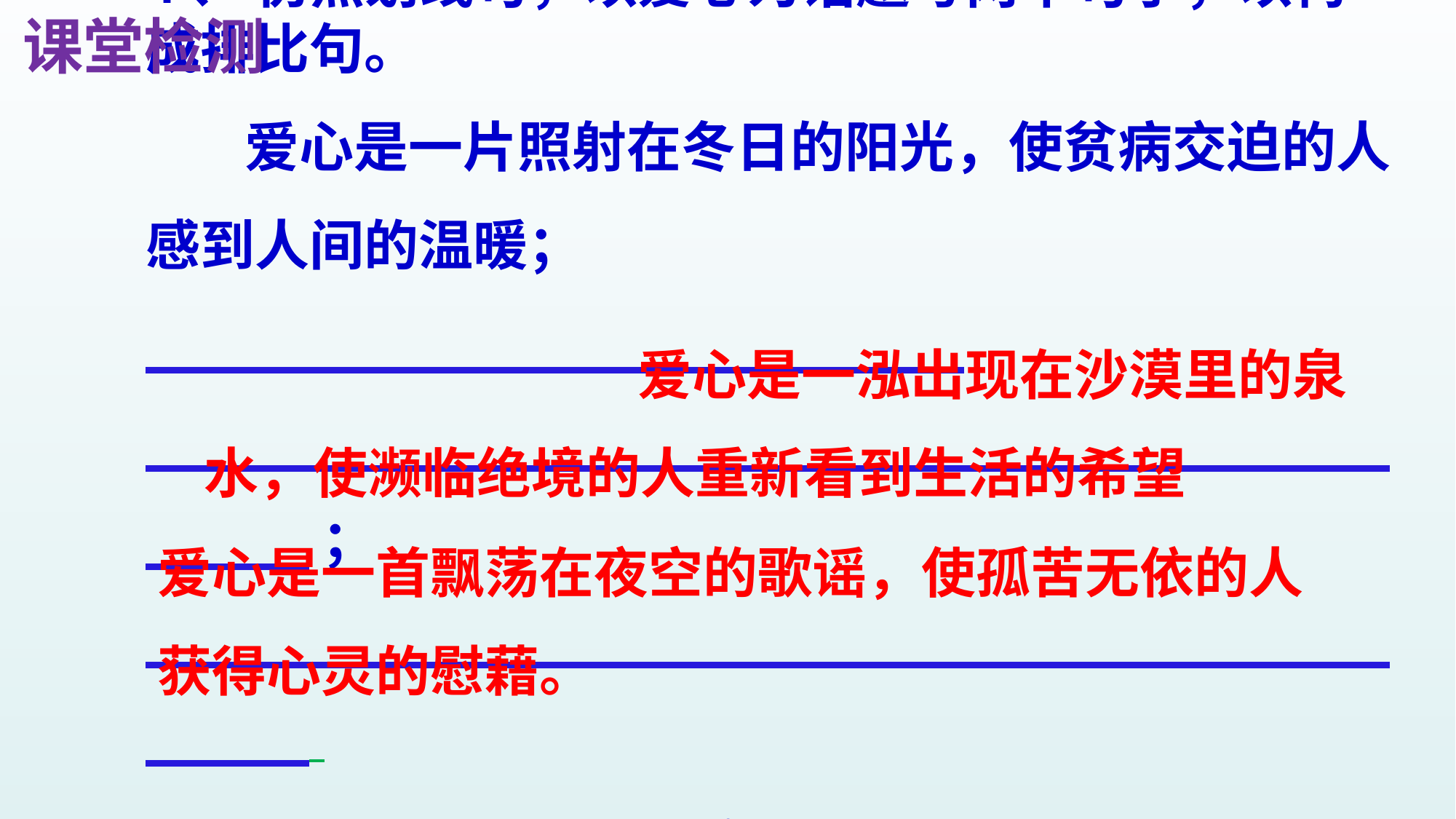

课堂检测
4、 仿照划线句，以爱心为话题写两个句子，以构成排比句。
       爱心是一片照射在冬日的阳光，使贫病交迫的人感到人间的温暖； _________________________
___________________________________________；___________________________________________
_________________；
                                  爱心是一泓出现在沙漠里的泉水，使濒临绝境的人重新看到生活的希望
爱心是一首飘荡在夜空的歌谣，使孤苦无依的人获得心灵的慰藉。